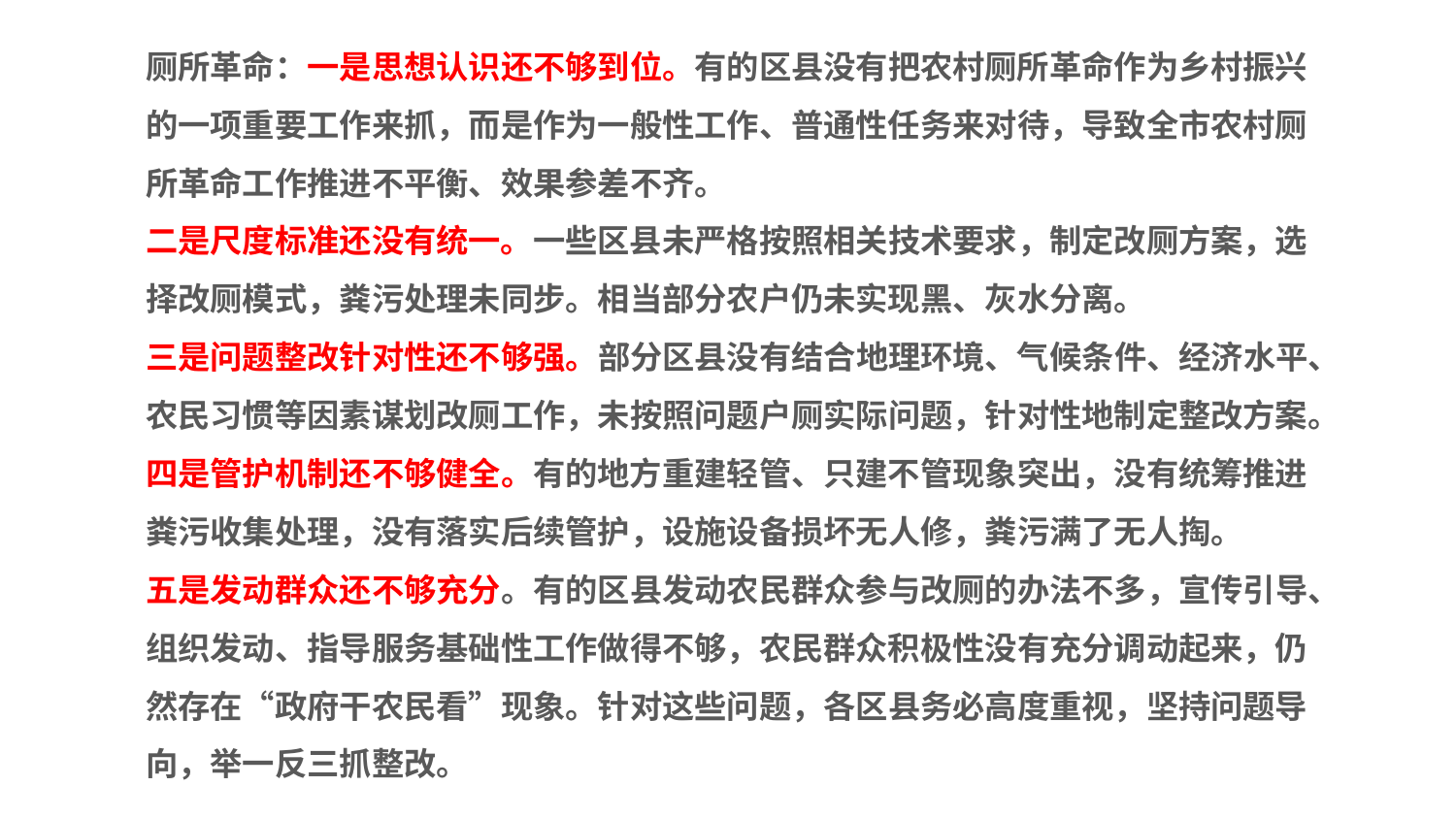

厕所革命：一是思想认识还不够到位。有的区县没有把农村厕所革命作为乡村振兴的一项重要工作来抓，而是作为一般性工作、普通性任务来对待，导致全市农村厕所革命工作推进不平衡、效果参差不齐。
二是尺度标准还没有统一。一些区县未严格按照相关技术要求，制定改厕方案，选择改厕模式，粪污处理未同步。相当部分农户仍未实现黑、灰水分离。
三是问题整改针对性还不够强。部分区县没有结合地理环境、气候条件、经济水平、农民习惯等因素谋划改厕工作，未按照问题户厕实际问题，针对性地制定整改方案。
四是管护机制还不够健全。有的地方重建轻管、只建不管现象突出，没有统筹推进粪污收集处理，没有落实后续管护，设施设备损坏无人修，粪污满了无人掏。
五是发动群众还不够充分。有的区县发动农民群众参与改厕的办法不多，宣传引导、组织发动、指导服务基础性工作做得不够，农民群众积极性没有充分调动起来，仍然存在“政府干农民看”现象。针对这些问题，各区县务必高度重视，坚持问题导向，举一反三抓整改。